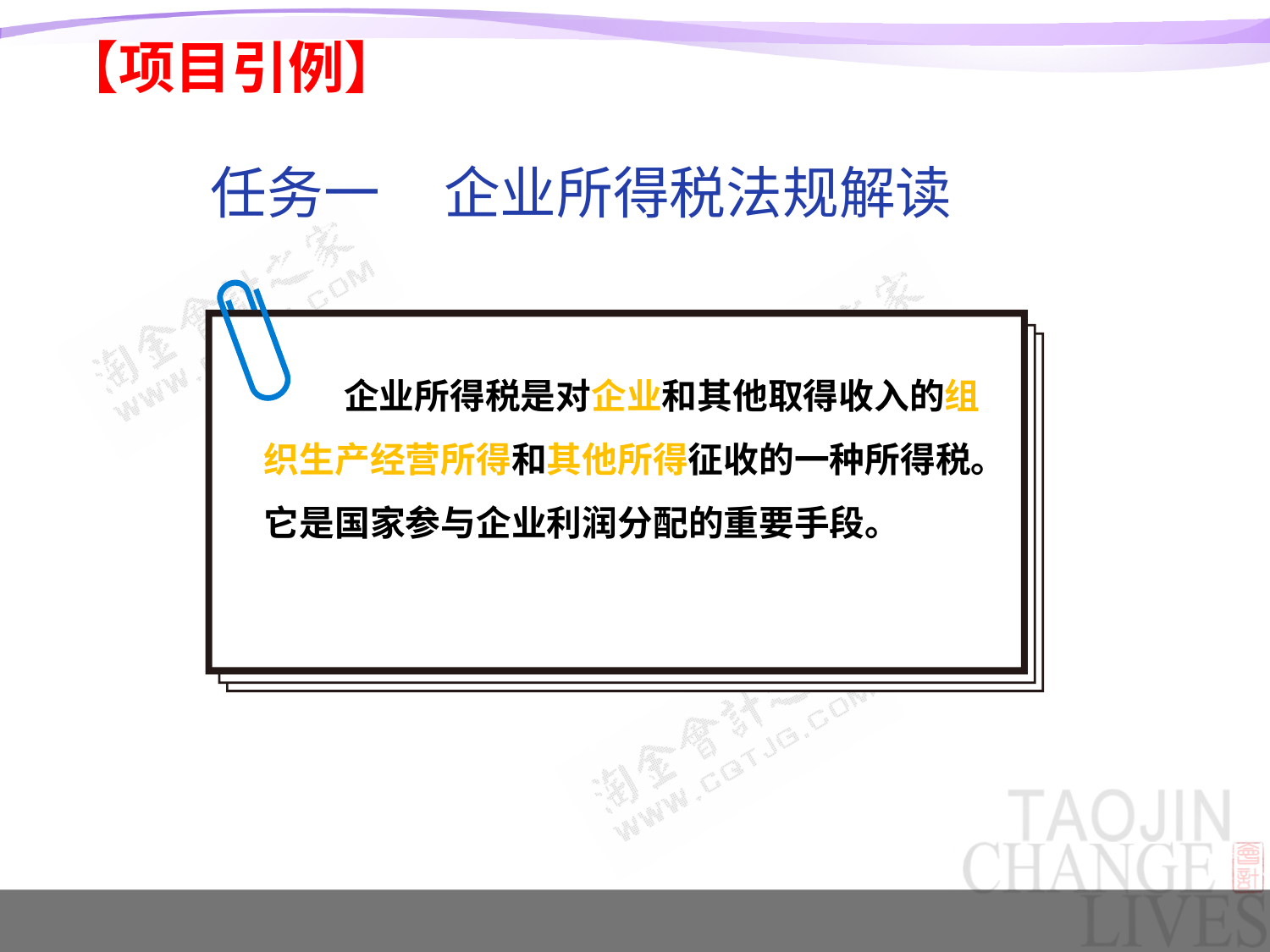

【项目引例】
任务一     企业所得税法规解读

 企业所得税是对企业和其他取得收入的组织生产经营所得和其他所得征收的一种所得税。它是国家参与企业利润分配的重要手段。